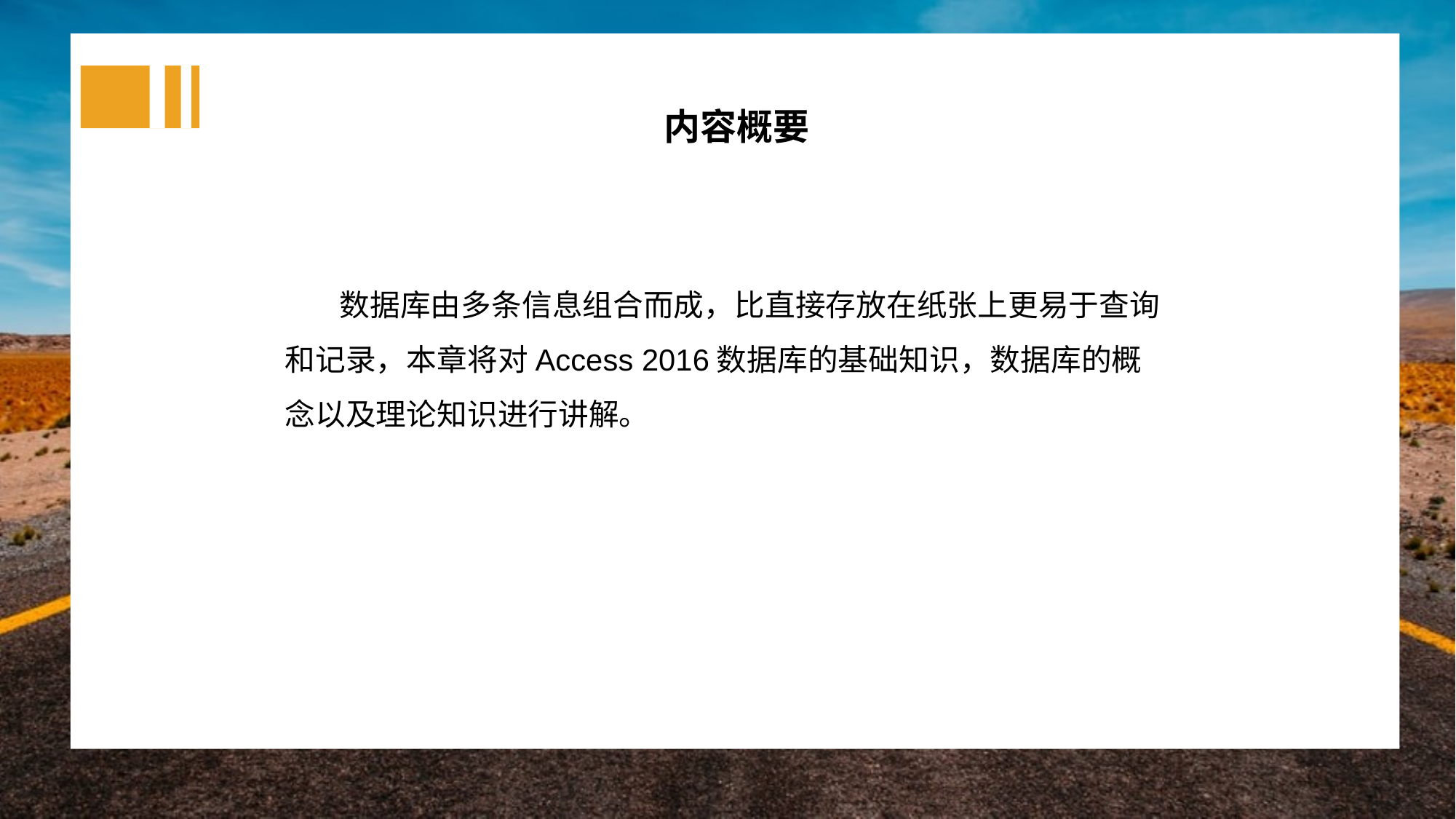

内容概要
数据库由多条信息组合而成，比直接存放在纸张上更易于查询和记录，本章将对Access 2016数据库的基础知识，数据库的概念以及理论知识进行讲解。